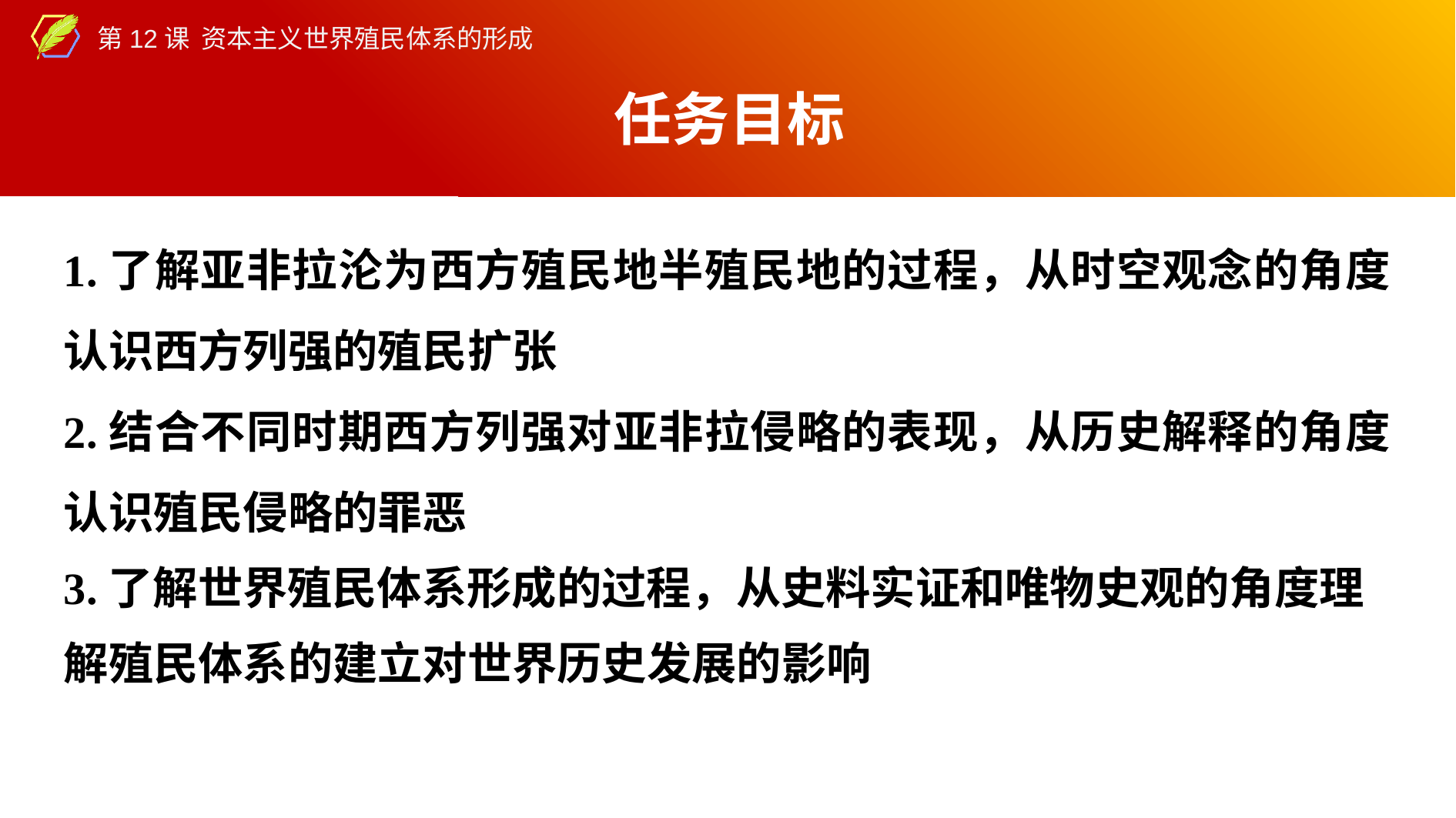

任务目标
1.了解亚非拉沦为西方殖民地半殖民地的过程，从时空观念的角度认识西方列强的殖民扩张
2.结合不同时期西方列强对亚非拉侵略的表现，从历史解释的角度认识殖民侵略的罪恶
3.了解世界殖民体系形成的过程，从史料实证和唯物史观的角度理解殖民体系的建立对世界历史发展的影响